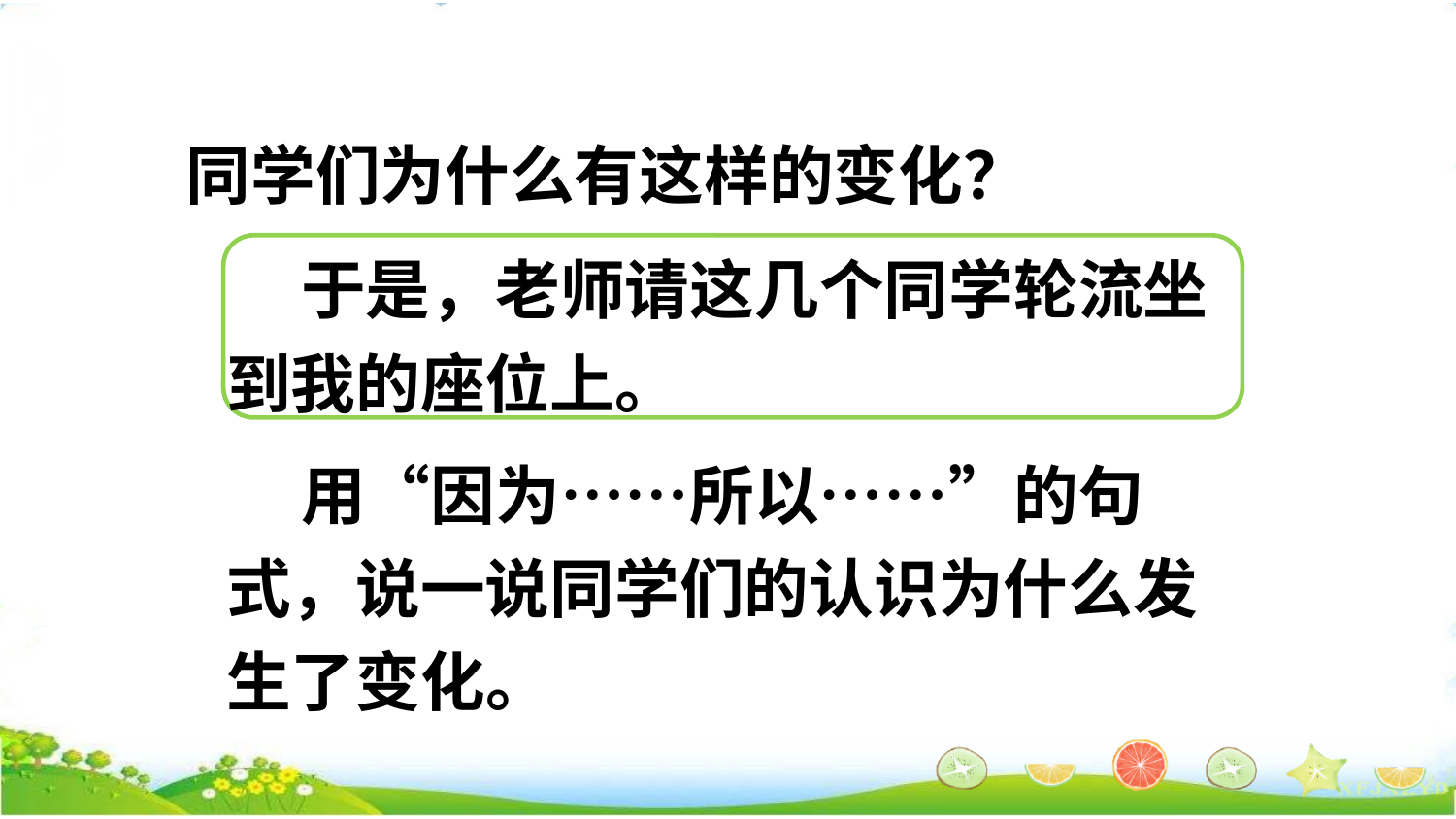

同学们为什么有这样的变化？
    于是，老师请这几个同学轮流坐到我的座位上。

    用“因为……所以……”的句式，说一说同学们的认识为什么发生了变化。